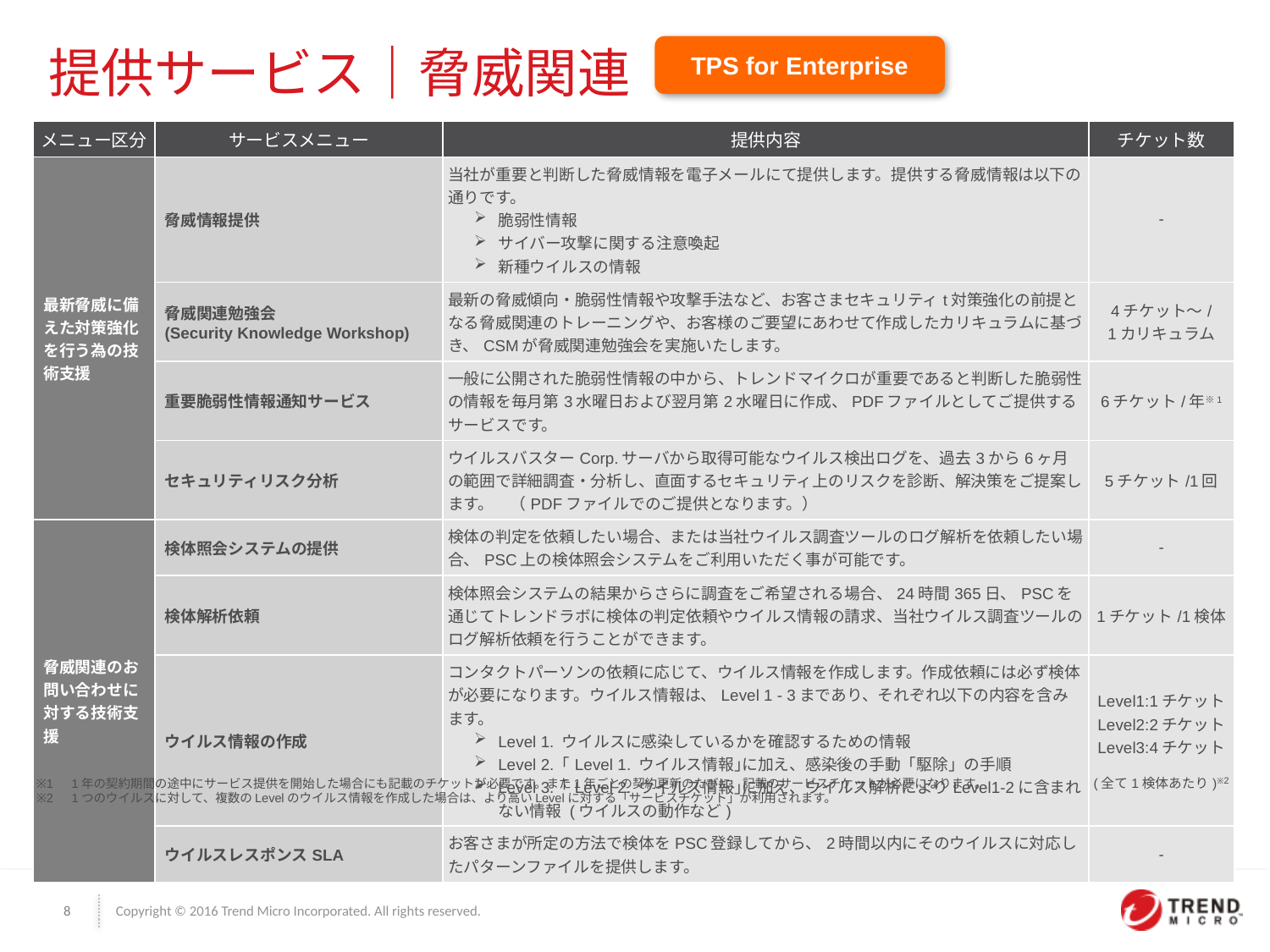

提供サービス｜脅威関連
TPS for Enterprise
| メニュー区分 | サービスメニュー | 提供内容 | チケット数 |
| --- | --- | --- | --- |
| 最新脅威に備えた対策強化を行う為の技術支援 | 脅威情報提供 | 当社が重要と判断した脅威情報を電子メールにて提供します。提供する脅威情報は以下の通りです。 脆弱性情報 サイバー攻撃に関する注意喚起 新種ウイルスの情報 | - |
|  | 脅威関連勉強会 (Security Knowledge Workshop) | 最新の脅威傾向・脆弱性情報や攻撃手法など、お客さまセキュリティt対策強化の前提となる脅威関連のトレーニングや、お客様のご要望にあわせて作成したカリキュラムに基づき、CSMが脅威関連勉強会を実施いたします。 | 4チケット～/ 1カリキュラム |
|  | 重要脆弱性情報通知サービス | 一般に公開された脆弱性情報の中から、トレンドマイクロが重要であると判断した脆弱性の情報を毎月第3水曜日および翌月第2水曜日に作成、PDFファイルとしてご提供するサービスです。 | 6チケット/年※1 |
|  | セキュリティリスク分析 | ウイルスバスターCorp.サーバから取得可能なウイルス検出ログを、過去3から6ヶ月の範囲で詳細調査・分析し、直面するセキュリティ上のリスクを診断、解決策をご提案します。　（PDFファイルでのご提供となります。） | 5チケット/1回 |
| 脅威関連のお問い合わせに対する技術支援 | 検体照会システムの提供 | 検体の判定を依頼したい場合、または当社ウイルス調査ツールのログ解析を依頼したい場合、PSC上の検体照会システムをご利用いただく事が可能です。 | - |
|  | 検体解析依頼 | 検体照会システムの結果からさらに調査をご希望される場合、24時間365日、PSCを通じてトレンドラボに検体の判定依頼やウイルス情報の請求、当社ウイルス調査ツールのログ解析依頼を行うことができます。 | 1チケット/1検体 |
|  | ウイルス情報の作成 | コンタクトパーソンの依頼に応じて、ウイルス情報を作成します。作成依頼には必ず検体が必要になります。ウイルス情報は、Level 1 - 3まであり、それぞれ以下の内容を含みます。 Level 1. ウイルスに感染しているかを確認するための情報 Level 2. ｢Level 1. ウイルス情報｣に加え、感染後の手動「駆除」の手順 Level 3. ｢Level 2. ウイルス情報｣に加え、ウイルス解析によりLevel1-2に含まれない情報 (ウイルスの動作など) | Level1:1チケット Level2:2チケット Level3:4チケット (全て1検体あたり)※2 |
|  | ウイルスレスポンスSLA | お客さまが所定の方法で検体をPSC登録してから、2時間以内にそのウイルスに対応したパターンファイルを提供します。 | - |
※1　1年の契約期間の途中にサービス提供を開始した場合にも記載のチケットが必要です。また1年ごとの契約更新のたびに、記載のサービスチケットが必要になります。
※2　1つのウイルスに対して、複数のLevelのウイルス情報を作成した場合は、より高いLevelに対する「サービスチケット」が利用されます。